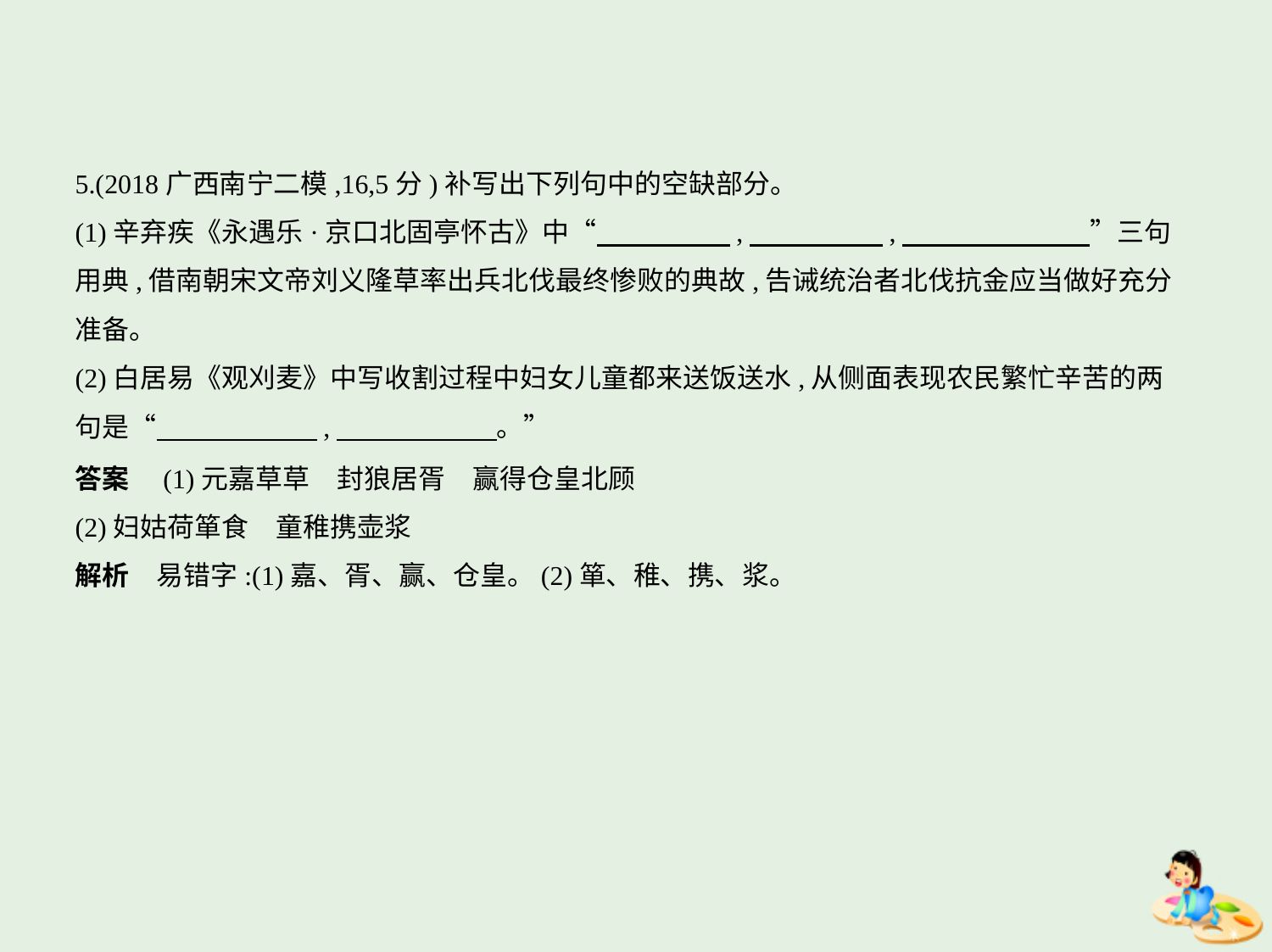

5.(2018广西南宁二模,16,5分)补写出下列句中的空缺部分。
(1)辛弃疾《永遇乐·京口北固亭怀古》中“　　　　    ,　　　　    ,　　　　　　    ”三句
用典,借南朝宋文帝刘义隆草率出兵北伐最终惨败的典故,告诫统治者北伐抗金应当做好充分
准备。
(2)白居易《观刈麦》中写收割过程中妇女儿童都来送饭送水,从侧面表现农民繁忙辛苦的两
句是“　　　　　    ,　　　　　    。”
答案　(1)元嘉草草　封狼居胥　赢得仓皇北顾
(2)妇姑荷箪食　童稚携壶浆
解析　易错字:(1)嘉、胥、赢、仓皇。(2)箪、稚、携、浆。